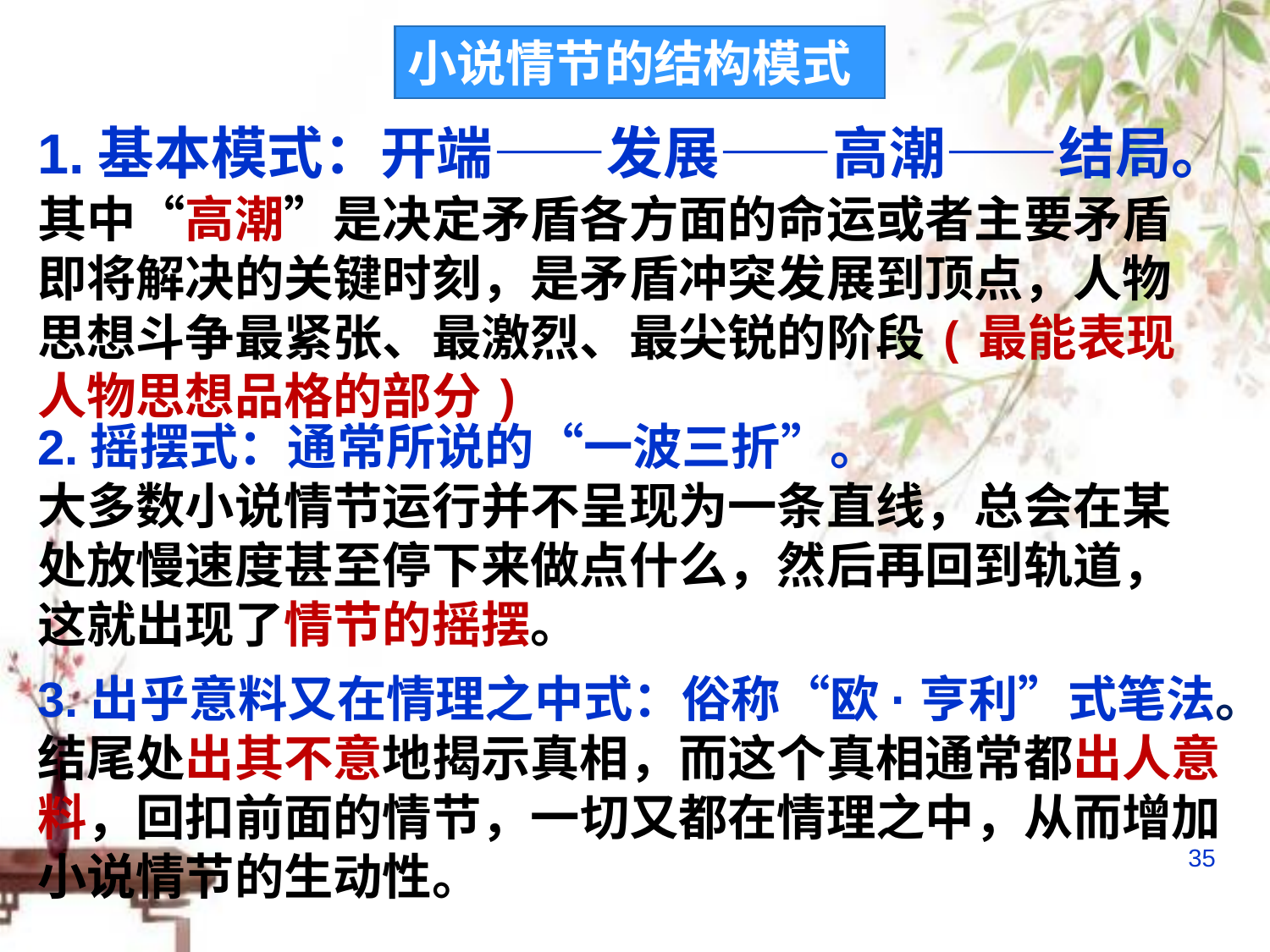

小说情节的结构模式
1.基本模式：开端——发展——高潮——结局。

其中“高潮”是决定矛盾各方面的命运或者主要矛盾即将解决的关键时刻，是矛盾冲突发展到顶点，人物思想斗争最紧张、最激烈、最尖锐的阶段(最能表现人物思想品格的部分)
2.摇摆式：通常所说的“一波三折”。
大多数小说情节运行并不呈现为一条直线，总会在某处放慢速度甚至停下来做点什么，然后再回到轨道，这就出现了情节的摇摆。
3.出乎意料又在情理之中式：俗称“欧·亨利”式笔法。
结尾处出其不意地揭示真相，而这个真相通常都出人意料，回扣前面的情节，一切又都在情理之中，从而增加小说情节的生动性。

35